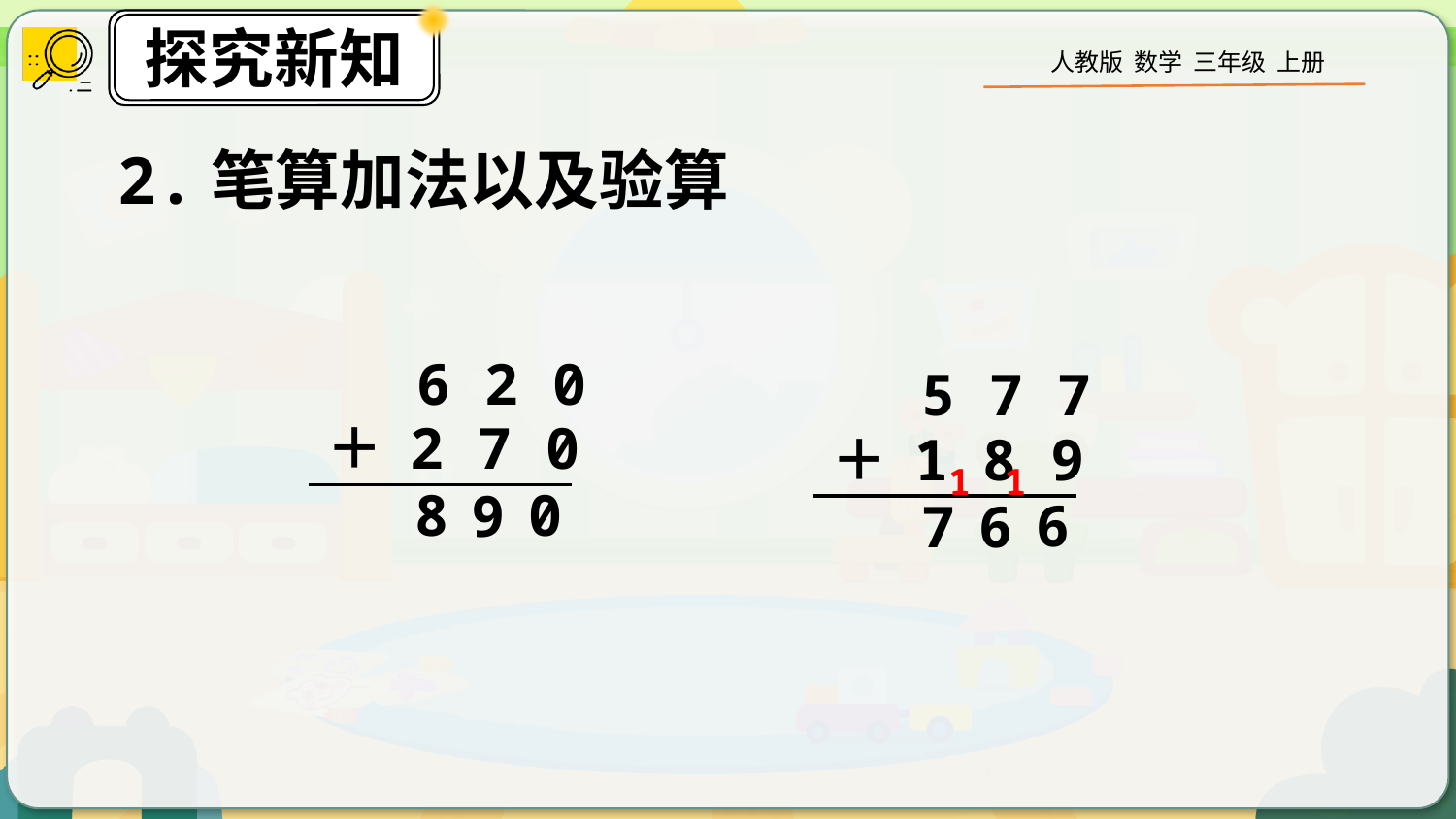

2.笔算加法以及验算
6 2 0
 ＋ 2 7 0
5 7 7
 ＋ 1 8 9
1
1
8
0
9
6
7
6